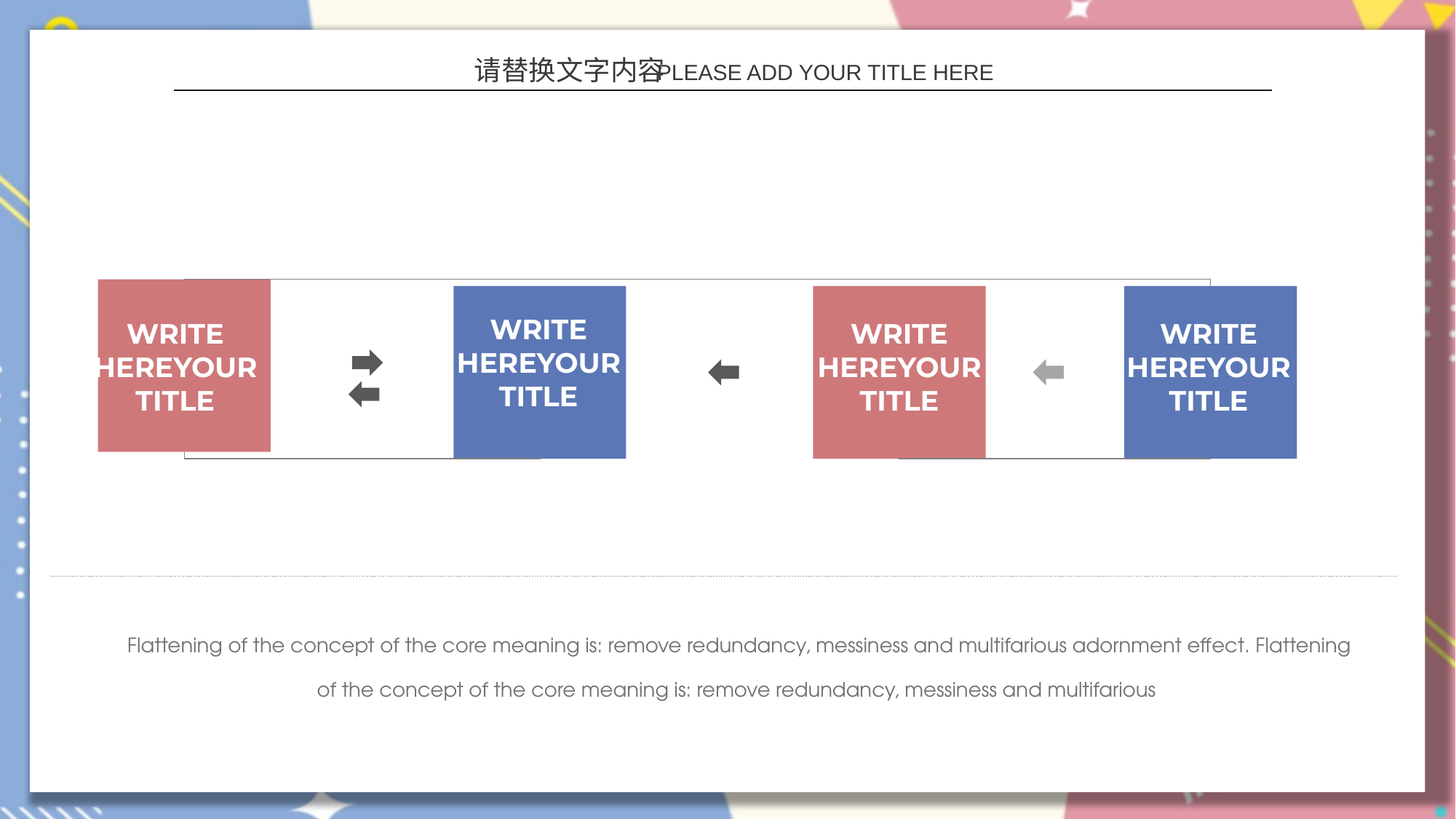

请替换文字内容
PLEASE ADD YOUR TITLE HERE

WRITE HEREYOUR TITLE

WRITE HEREYOUR TITLE

WRITE HEREYOUR TITLE

WRITE HEREYOUR TITLE

Flattening of the concept of the core meaning is: remove redundancy, messiness and multifarious adornment effect. Flattening of the concept of the core meaning is: remove redundancy, messiness and multifarious